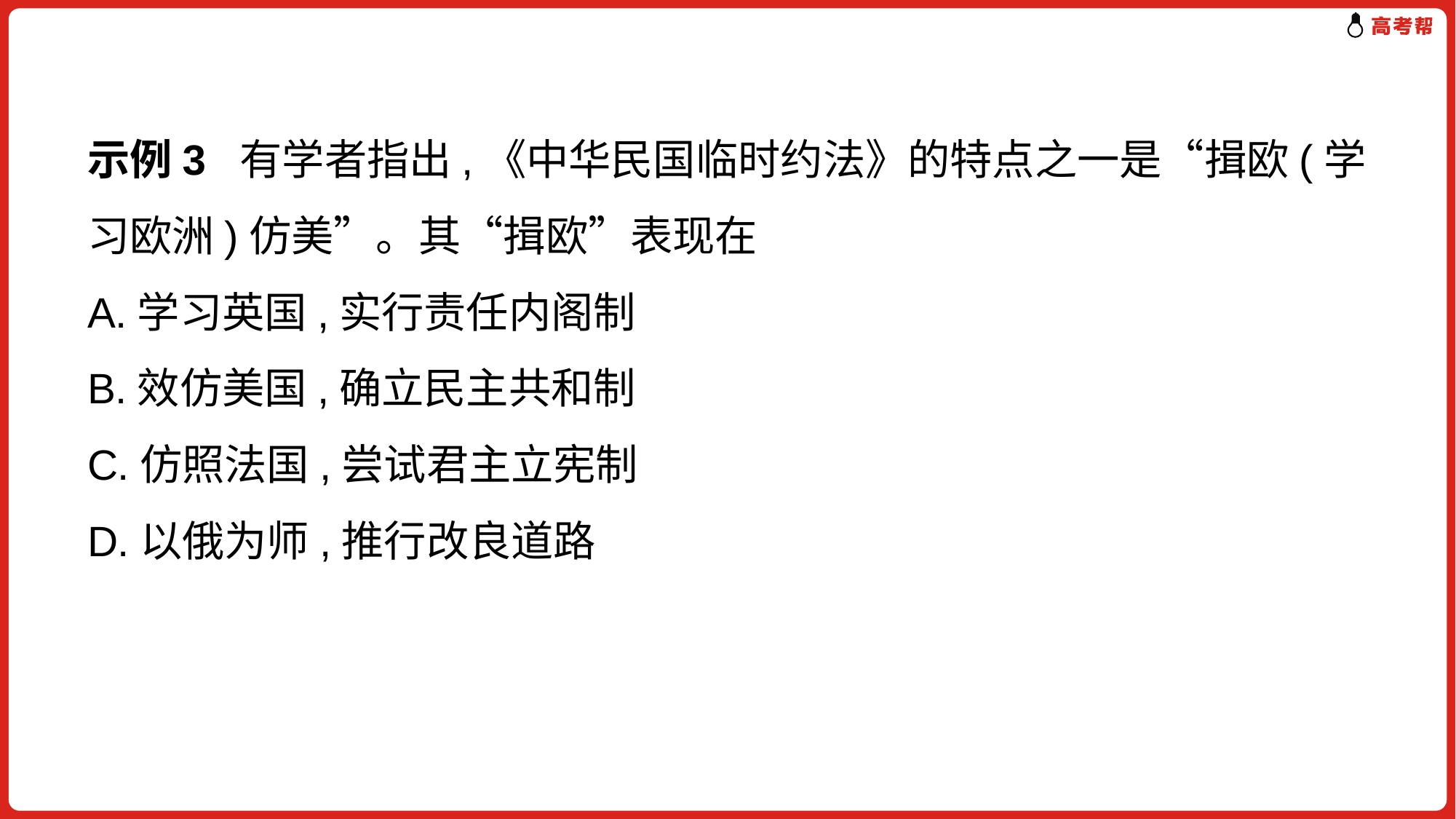

示例3  有学者指出,《中华民国临时约法》的特点之一是“揖欧(学习欧洲)仿美”。其“揖欧”表现在
A.学习英国,实行责任内阁制
B.效仿美国,确立民主共和制
C.仿照法国,尝试君主立宪制
D.以俄为师,推行改良道路